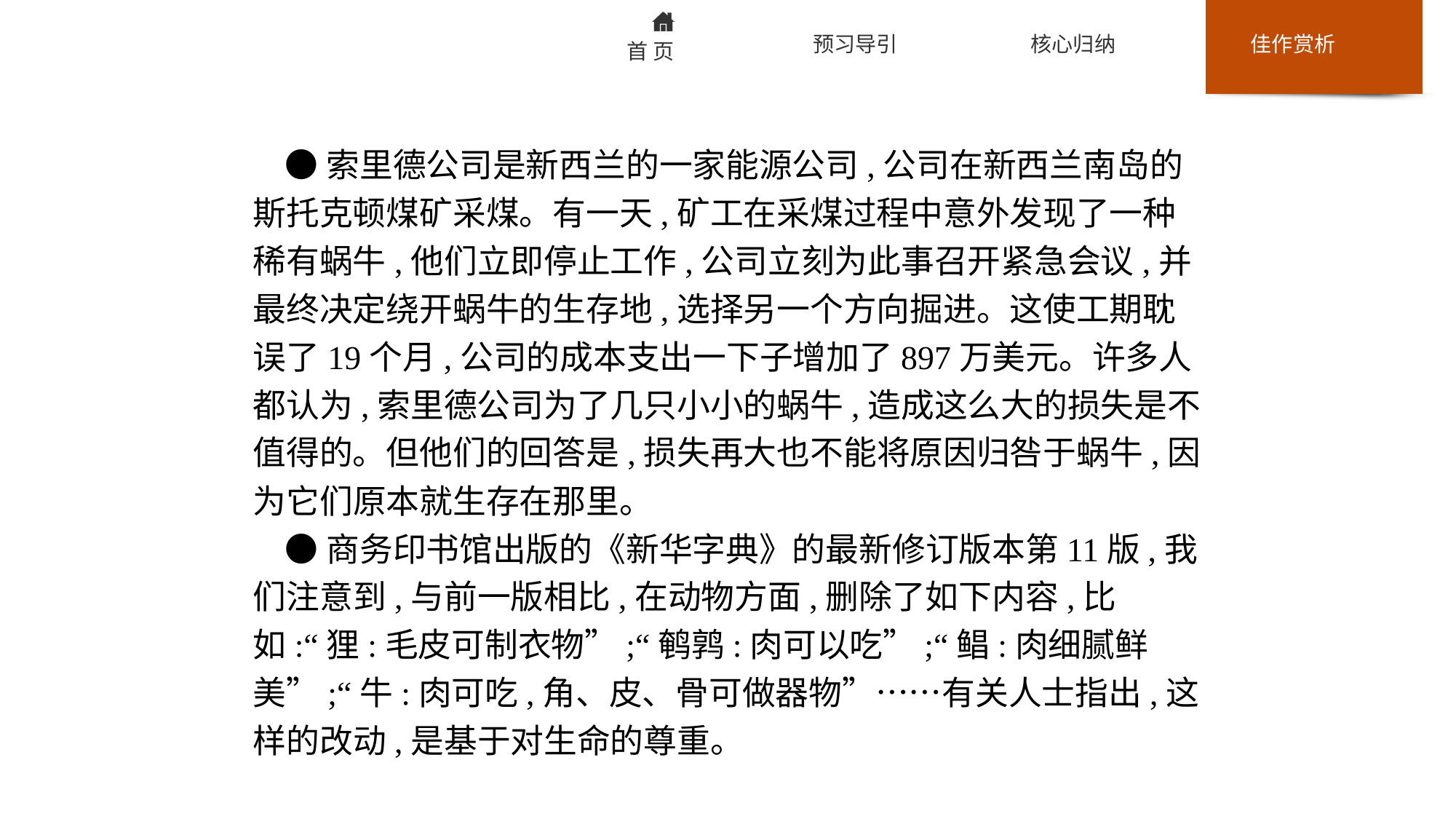

●索里德公司是新西兰的一家能源公司,公司在新西兰南岛的斯托克顿煤矿采煤。有一天,矿工在采煤过程中意外发现了一种稀有蜗牛,他们立即停止工作,公司立刻为此事召开紧急会议,并最终决定绕开蜗牛的生存地,选择另一个方向掘进。这使工期耽误了19个月,公司的成本支出一下子增加了897万美元。许多人都认为,索里德公司为了几只小小的蜗牛,造成这么大的损失是不值得的。但他们的回答是,损失再大也不能将原因归咎于蜗牛,因为它们原本就生存在那里。
●商务印书馆出版的《新华字典》的最新修订版本第11版,我们注意到,与前一版相比,在动物方面,删除了如下内容,比如:“狸:毛皮可制衣物”;“鹌鹑:肉可以吃”;“鲳:肉细腻鲜美”;“牛:肉可吃,角、皮、骨可做器物”……有关人士指出,这样的改动,是基于对生命的尊重。